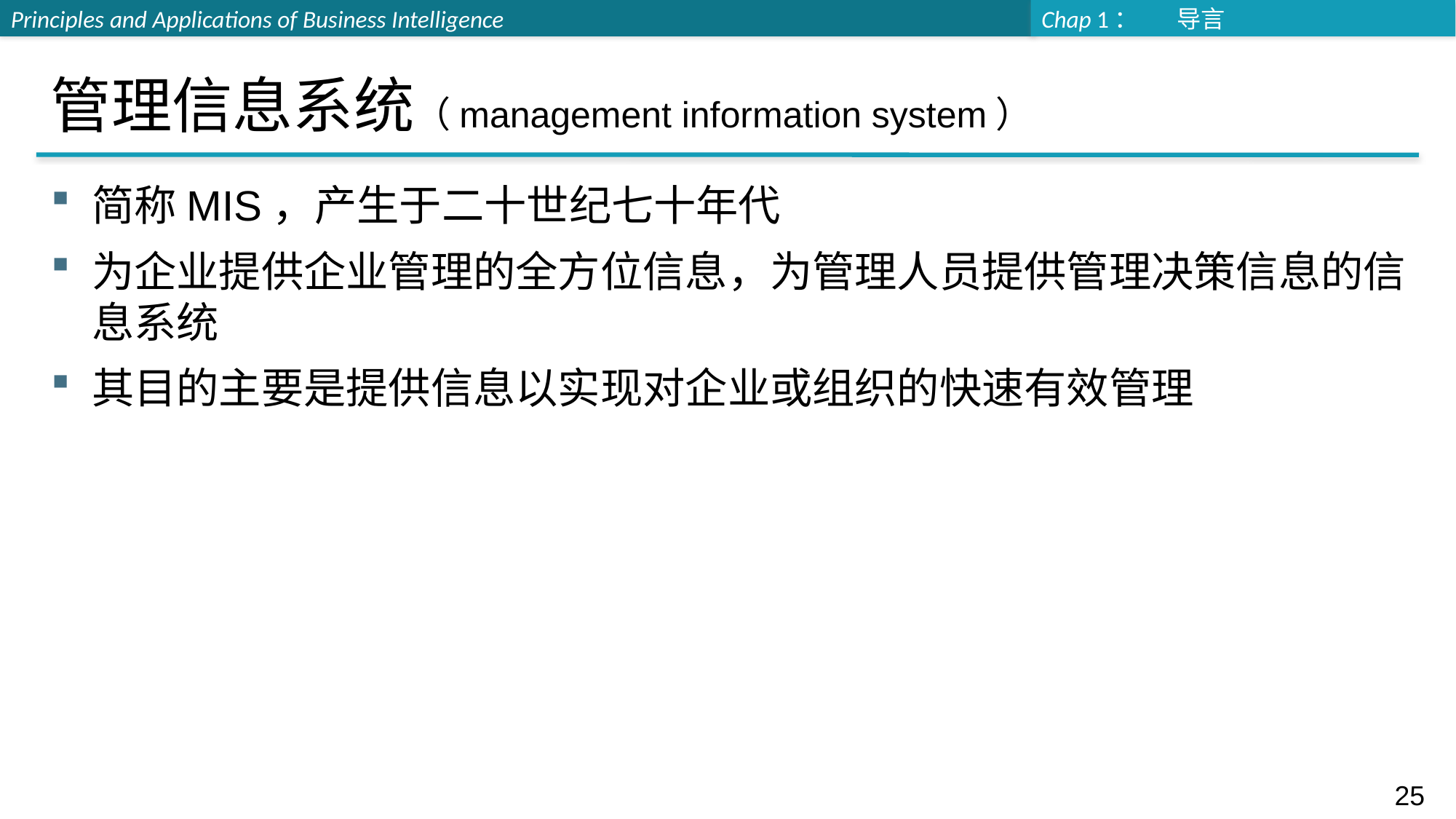

# 管理信息系统（management information system）
简称MIS，产生于二十世纪七十年代
为企业提供企业管理的全方位信息，为管理人员提供管理决策信息的信息系统
其目的主要是提供信息以实现对企业或组织的快速有效管理